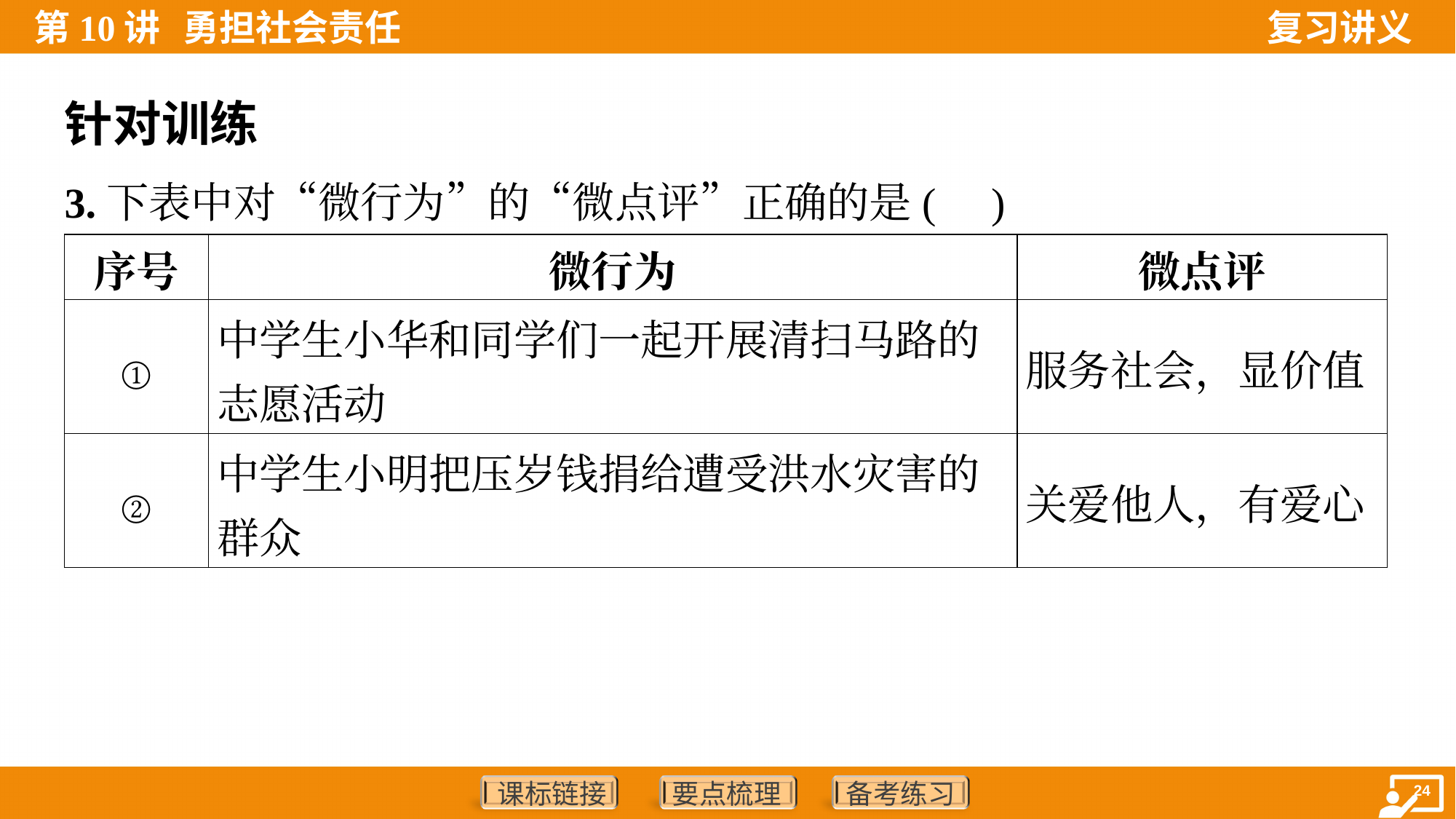

针对训练
3.下表中对“微行为”的“微点评”正确的是(     )
| 序号 | 微行为 | 微点评 |
| --- | --- | --- |
| ① | 中学生小华和同学们一起开展清扫马路的 志愿活动 | 服务社会，显价值 |
| ② | 中学生小明把压岁钱捐给遭受洪水灾害的 群众 | 关爱他人，有爱心 |